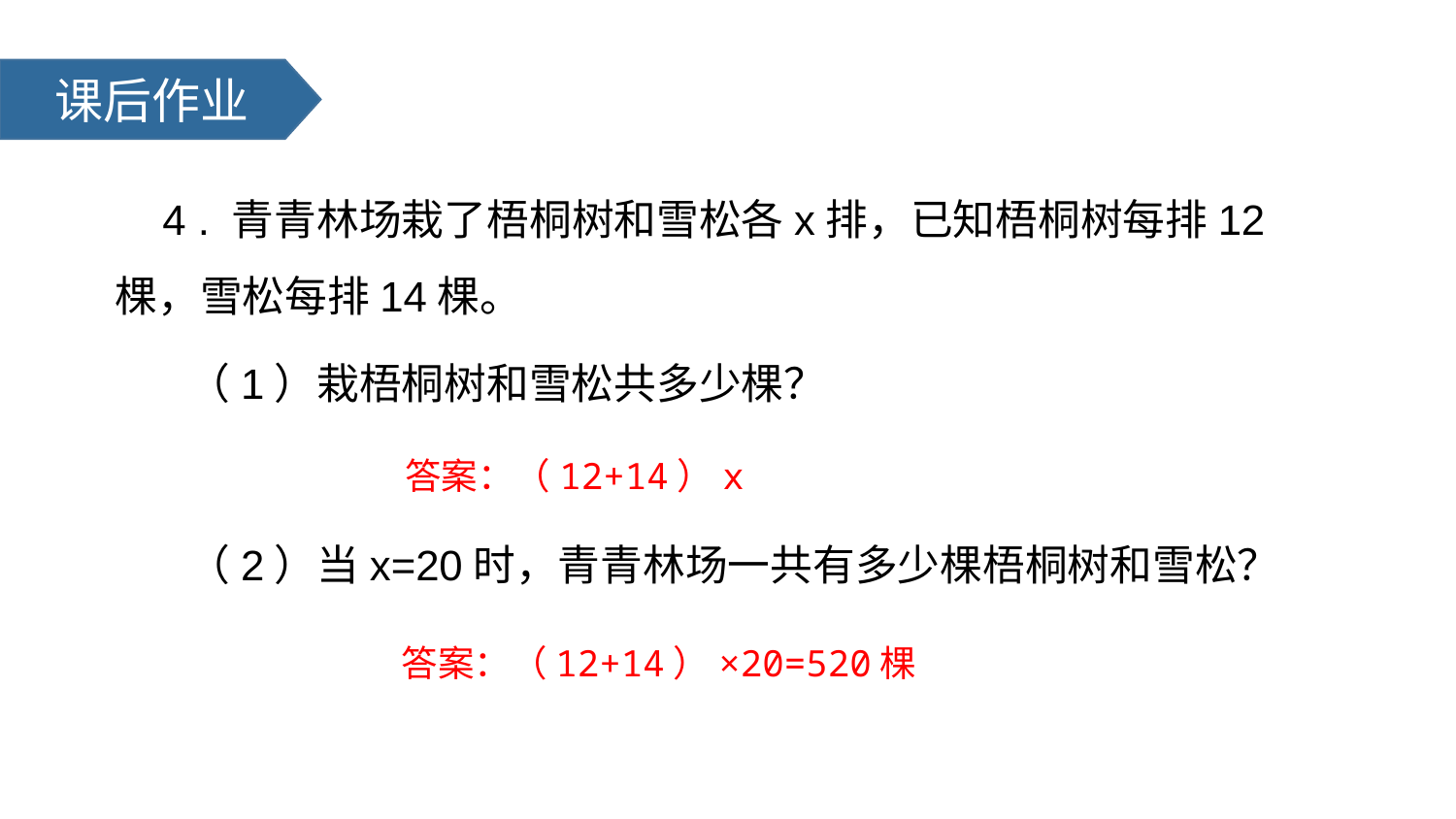

课后作业
    4 . 青青林场栽了梧桐树和雪松各x排，已知梧桐树每排12棵，雪松每排14棵。
（1）栽梧桐树和雪松共多少棵？
答案：（12+14）x
（2）当x=20时，青青林场一共有多少棵梧桐树和雪松？
答案：（12+14）×20=520棵